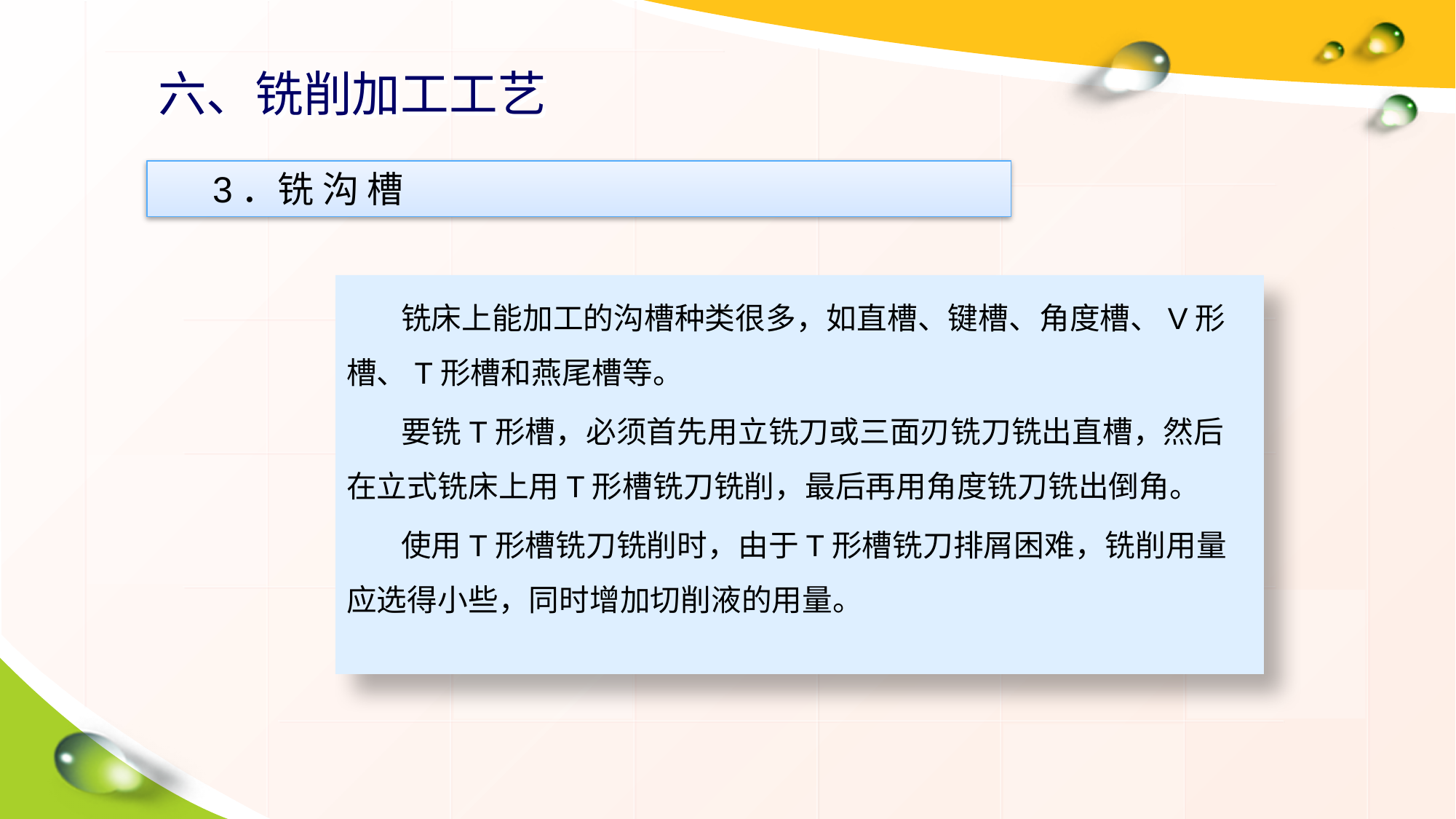

# 六、铣削加工工艺
3．铣 沟 槽

铣床上能加工的沟槽种类很多，如直槽、键槽、角度槽、V形槽、T形槽和燕尾槽等。
要铣T形槽，必须首先用立铣刀或三面刃铣刀铣出直槽，然后在立式铣床上用T形槽铣刀铣削，最后再用角度铣刀铣出倒角。
使用T形槽铣刀铣削时，由于T形槽铣刀排屑困难，铣削用量应选得小些，同时增加切削液的用量。